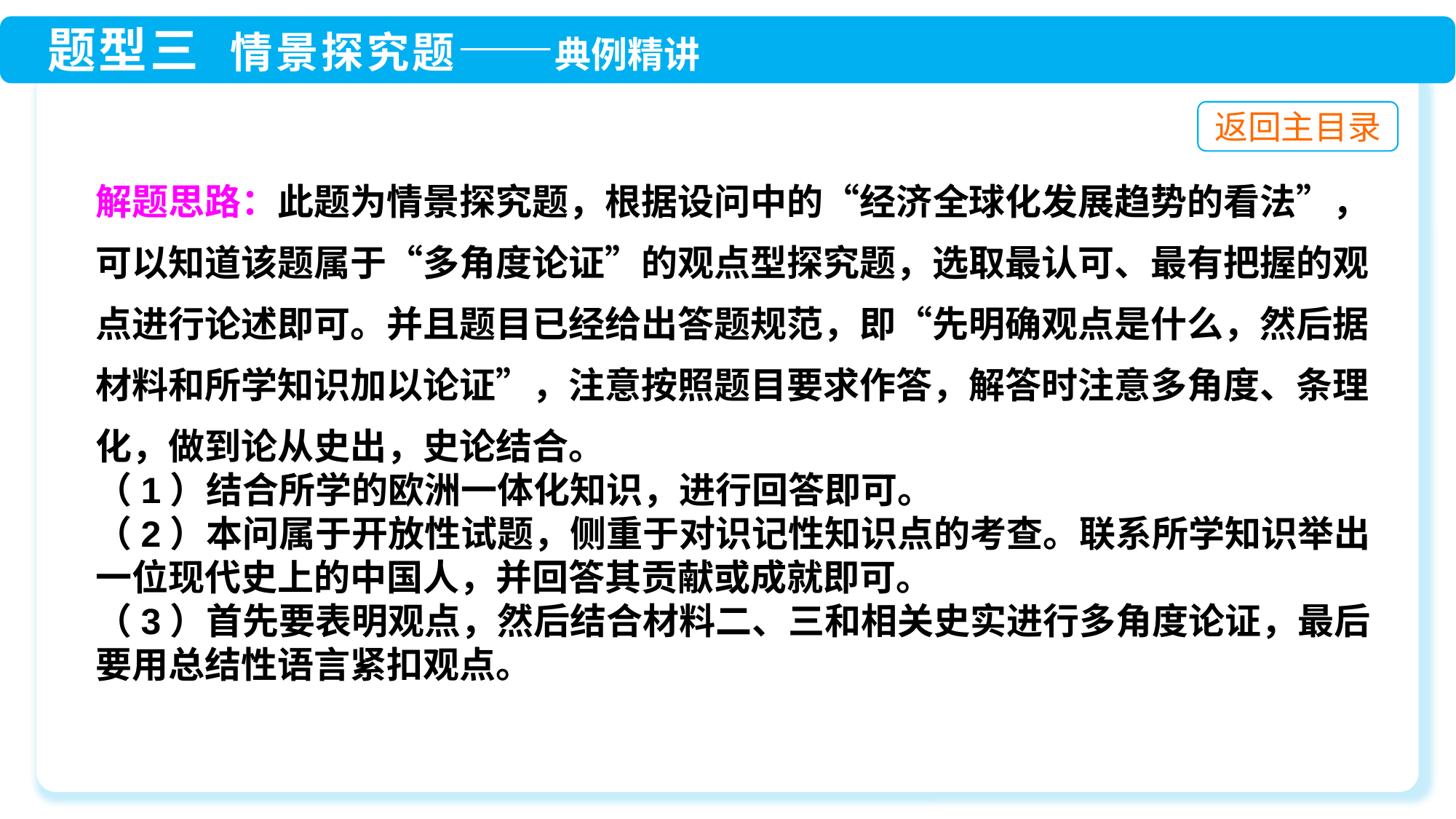

解题思路：此题为情景探究题，根据设问中的“经济全球化发展趋势的看法”，可以知道该题属于“多角度论证”的观点型探究题，选取最认可、最有把握的观点进行论述即可。并且题目已经给出答题规范，即“先明确观点是什么，然后据材料和所学知识加以论证”，注意按照题目要求作答，解答时注意多角度、条理化，做到论从史出，史论结合。
（1）结合所学的欧洲一体化知识，进行回答即可。
（2）本问属于开放性试题，侧重于对识记性知识点的考查。联系所学知识举出一位现代史上的中国人，并回答其贡献或成就即可。
（3）首先要表明观点，然后结合材料二、三和相关史实进行多角度论证，最后要用总结性语言紧扣观点。